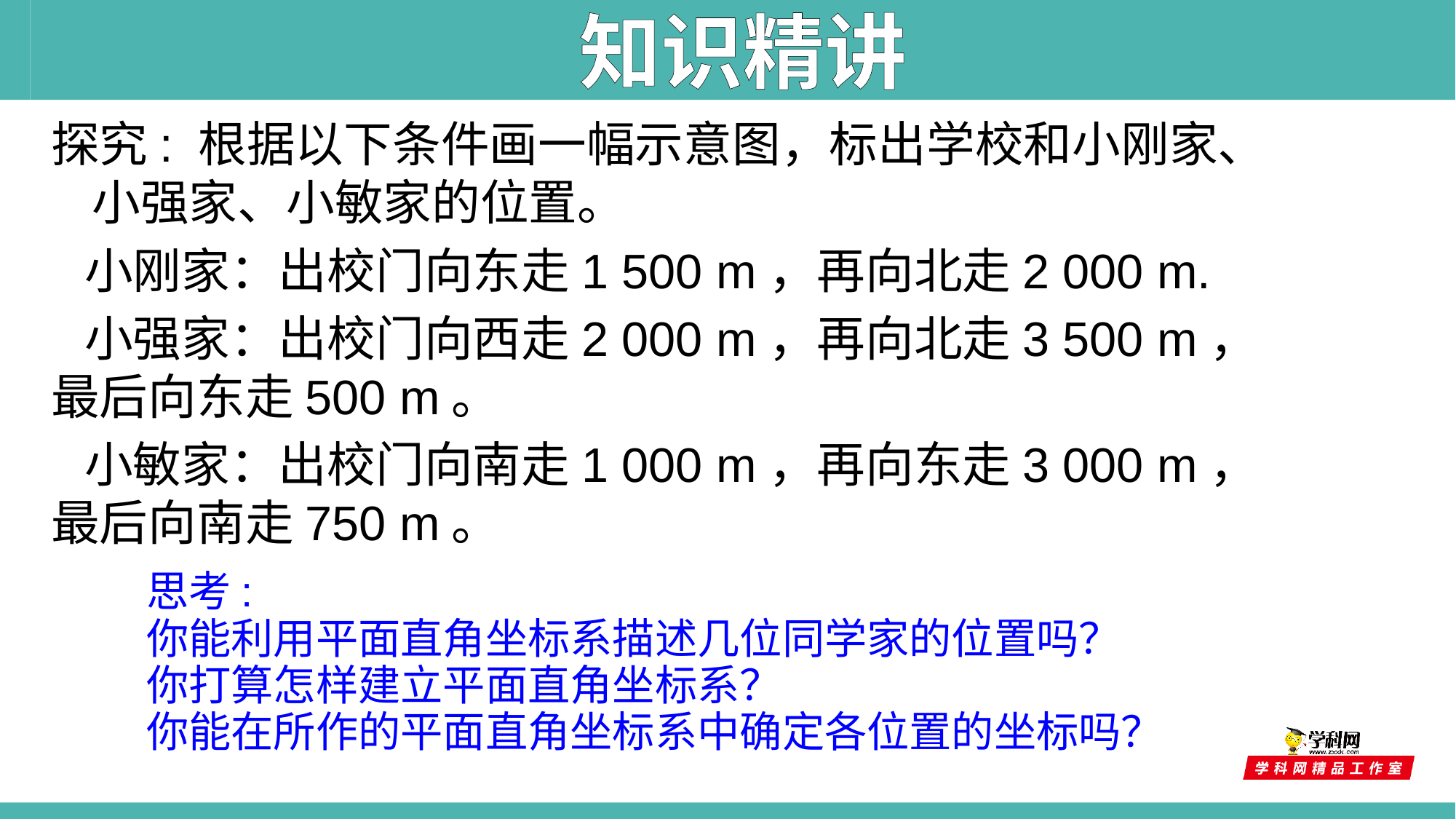

知识精讲
探究: 根据以下条件画一幅示意图，标出学校和小刚家、小强家、小敏家的位置。
  小刚家：出校门向东走1 500 m，再向北走2 000 m.
  小强家：出校门向西走2 000 m，再向北走3 500 m，最后向东走500 m。
  小敏家：出校门向南走1 000 m，再向东走3 000 m，最后向南走750 m。
思考:
你能利用平面直角坐标系描述几位同学家的位置吗？
你打算怎样建立平面直角坐标系？
你能在所作的平面直角坐标系中确定各位置的坐标吗？